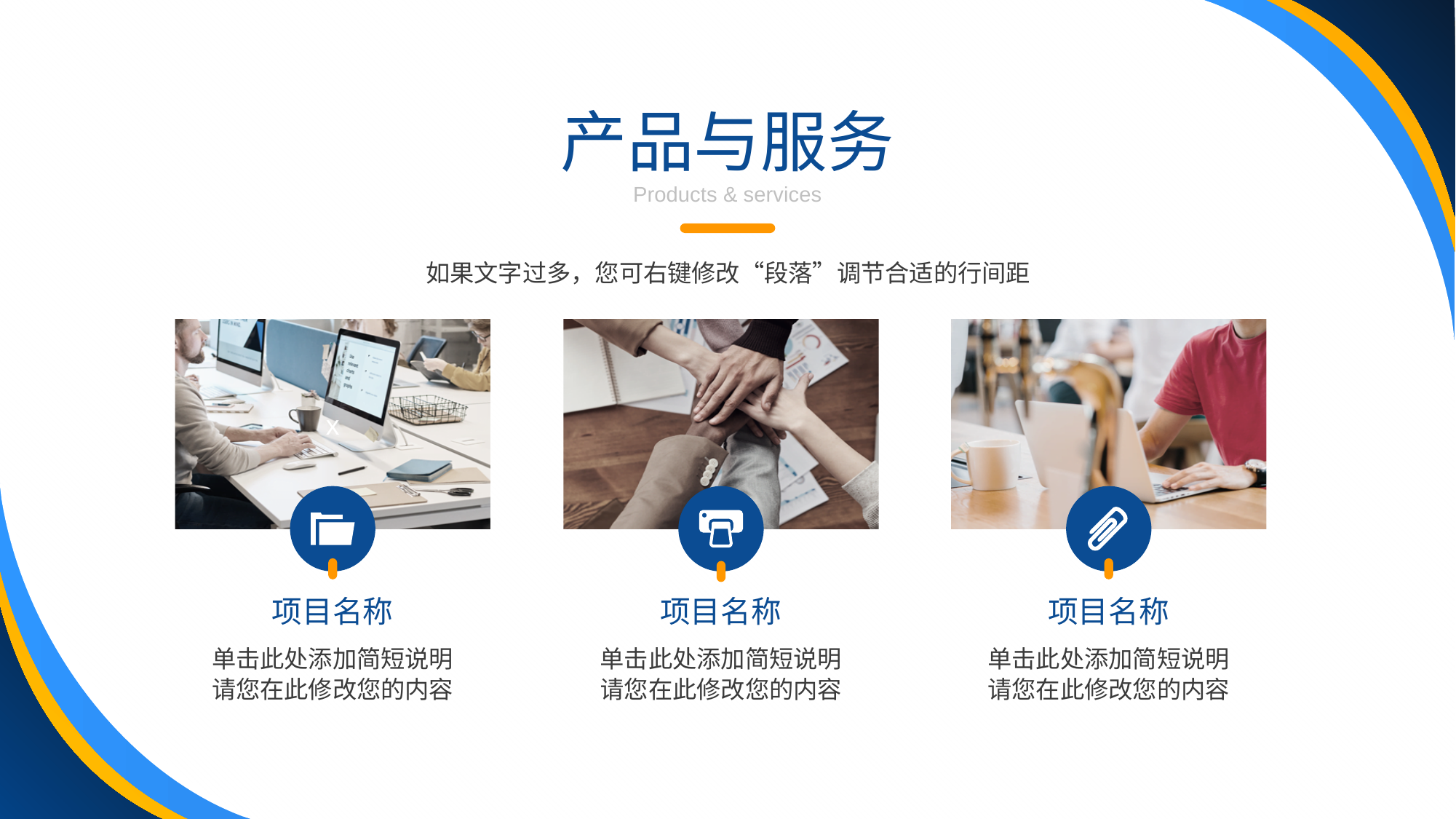

产品与服务
Products & services

如果文字过多，您可右键修改“段落”调节合适的行间距
x

项目名称
项目名称
项目名称
单击此处添加简短说明
请您在此修改您的内容
单击此处添加简短说明
请您在此修改您的内容
单击此处添加简短说明
请您在此修改您的内容